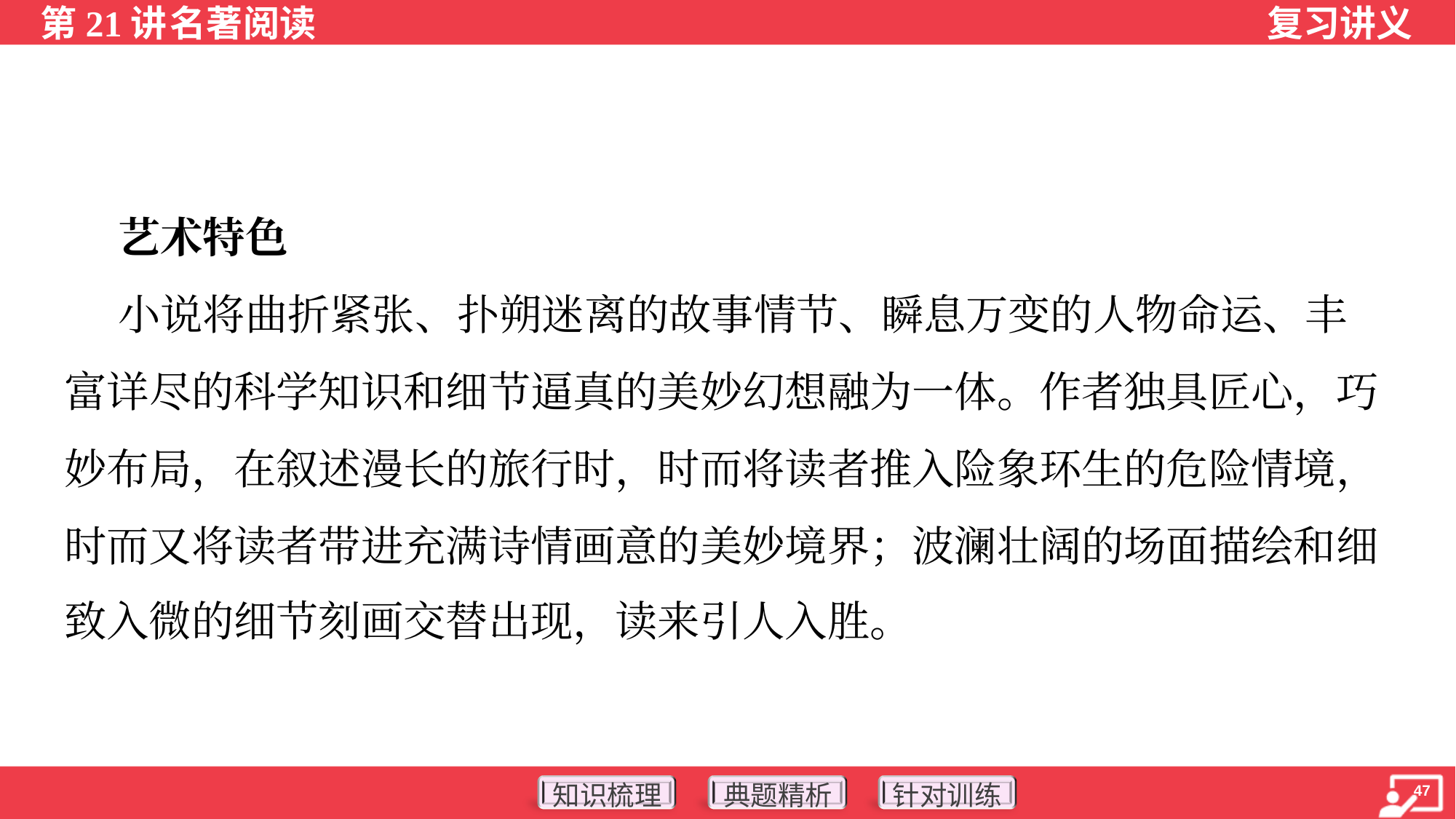

艺术特色
    小说将曲折紧张、扑朔迷离的故事情节、瞬息万变的人物命运、丰
富详尽的科学知识和细节逼真的美妙幻想融为一体。作者独具匠心，巧
妙布局，在叙述漫长的旅行时，时而将读者推入险象环生的危险情境，
时而又将读者带进充满诗情画意的美妙境界；波澜壮阔的场面描绘和细
致入微的细节刻画交替出现，读来引人入胜。